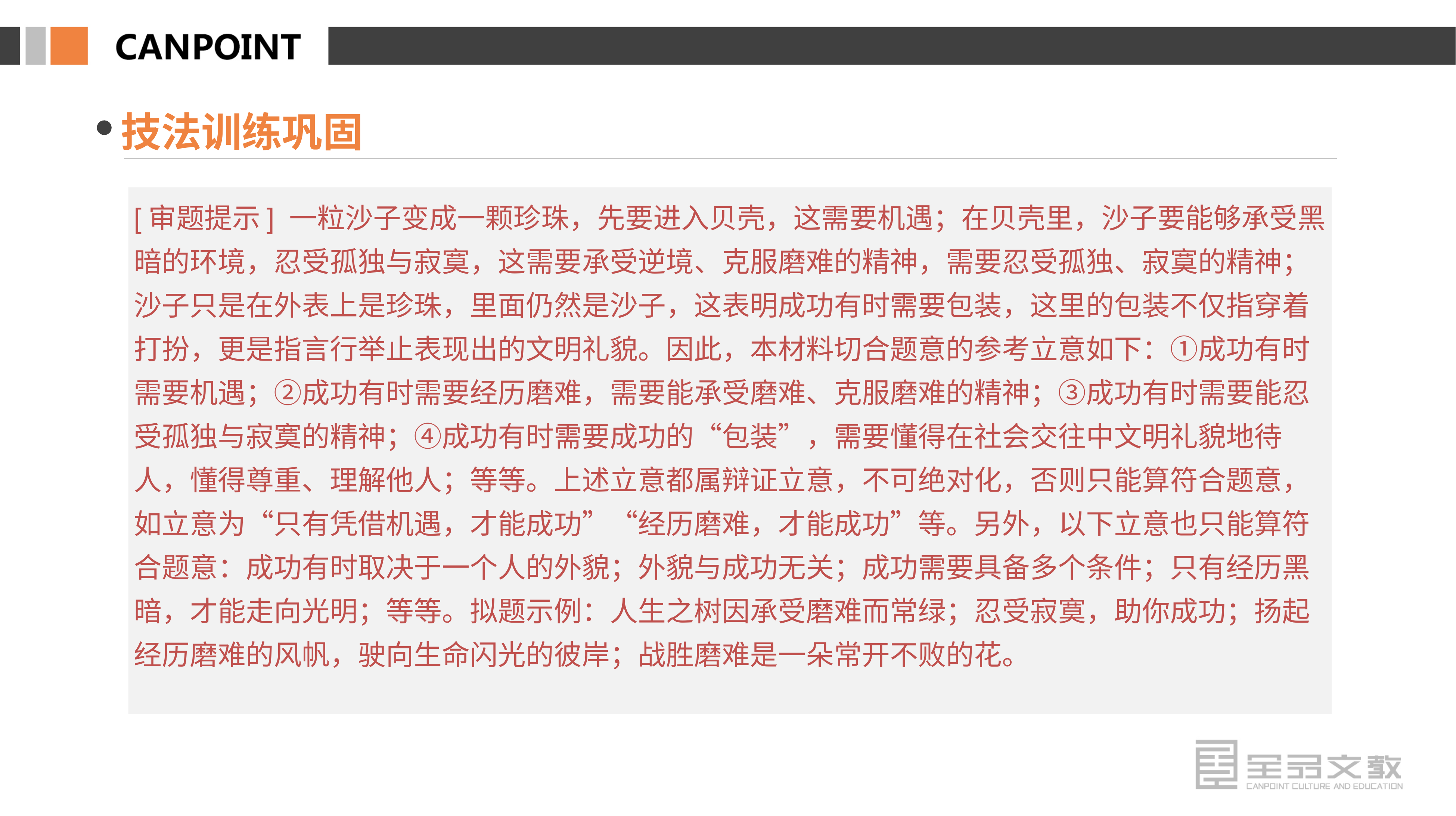

技法训练巩固

[审题提示] 一粒沙子变成一颗珍珠，先要进入贝壳，这需要机遇；在贝壳里，沙子要能够承受黑暗的环境，忍受孤独与寂寞，这需要承受逆境、克服磨难的精神，需要忍受孤独、寂寞的精神；沙子只是在外表上是珍珠，里面仍然是沙子，这表明成功有时需要包装，这里的包装不仅指穿着打扮，更是指言行举止表现出的文明礼貌。因此，本材料切合题意的参考立意如下：①成功有时需要机遇；②成功有时需要经历磨难，需要能承受磨难、克服磨难的精神；③成功有时需要能忍受孤独与寂寞的精神；④成功有时需要成功的“包装”，需要懂得在社会交往中文明礼貌地待人，懂得尊重、理解他人；等等。上述立意都属辩证立意，不可绝对化，否则只能算符合题意，如立意为“只有凭借机遇，才能成功”“经历磨难，才能成功”等。另外，以下立意也只能算符合题意：成功有时取决于一个人的外貌；外貌与成功无关；成功需要具备多个条件；只有经历黑暗，才能走向光明；等等。拟题示例：人生之树因承受磨难而常绿；忍受寂寞，助你成功；扬起经历磨难的风帆，驶向生命闪光的彼岸；战胜磨难是一朵常开不败的花。